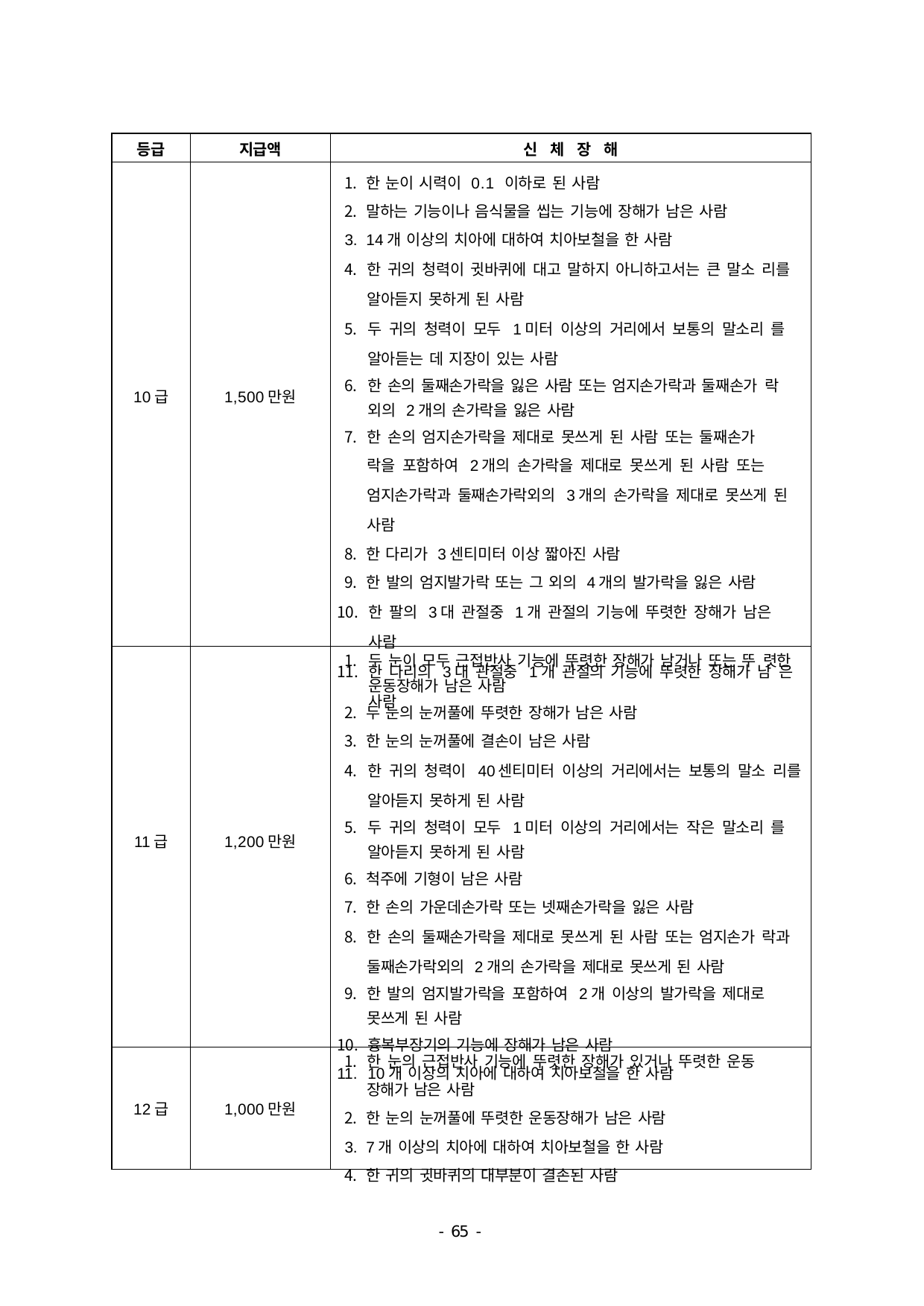

| 등급 | 지급액 | 신 체 장 해 |
| --- | --- | --- |
| 10급 | 1,500만원 | 한 눈이 시력이 0.1 이하로 된 사람 말하는 기능이나 음식물을 씹는 기능에 장해가 남은 사람 14개 이상의 치아에 대하여 치아보철을 한 사람 한 귀의 청력이 귓바퀴에 대고 말하지 아니하고서는 큰 말소 리를 알아듣지 못하게 된 사람 두 귀의 청력이 모두 1미터 이상의 거리에서 보통의 말소리 를 알아듣는 데 지장이 있는 사람 한 손의 둘째손가락을 잃은 사람 또는 엄지손가락과 둘째손가 락 외의 2개의 손가락을 잃은 사람 한 손의 엄지손가락을 제대로 못쓰게 된 사람 또는 둘째손가 락을 포함하여 2개의 손가락을 제대로 못쓰게 된 사람 또는 엄지손가락과 둘째손가락외의 3개의 손가락을 제대로 못쓰게 된 사람 한 다리가 3센티미터 이상 짧아진 사람 한 발의 엄지발가락 또는 그 외의 4개의 발가락을 잃은 사람 한 팔의 3대 관절중 1개 관절의 기능에 뚜렷한 장해가 남은 사람 한 다리의 3대 관절중 1개 관절의 기능에 뚜렷한 장해가 남 은 사람 |
| 11급 | 1,200만원 | 두 눈이 모두 근접반사 기능에 뚜렷한 장해가 남거나 또는 뚜 렷한 운동장해가 남은 사람 두 눈의 눈꺼풀에 뚜렷한 장해가 남은 사람 한 눈의 눈꺼풀에 결손이 남은 사람 한 귀의 청력이 40센티미터 이상의 거리에서는 보통의 말소 리를 알아듣지 못하게 된 사람 두 귀의 청력이 모두 1미터 이상의 거리에서는 작은 말소리 를 알아듣지 못하게 된 사람 척주에 기형이 남은 사람 한 손의 가운데손가락 또는 넷째손가락을 잃은 사람 한 손의 둘째손가락을 제대로 못쓰게 된 사람 또는 엄지손가 락과 둘째손가락외의 2개의 손가락을 제대로 못쓰게 된 사람 한 발의 엄지발가락을 포함하여 2개 이상의 발가락을 제대로 못쓰게 된 사람 흉복부장기의 기능에 장해가 남은 사람 10개 이상의 치아에 대하여 치아보철을 한 사람 |
| 12급 | 1,000만원 | 한 눈의 근접반사 기능에 뚜렷한 장해가 있거나 뚜렷한 운동 장해가 남은 사람 한 눈의 눈꺼풀에 뚜렷한 운동장해가 남은 사람 7개 이상의 치아에 대하여 치아보철을 한 사람 한 귀의 귓바퀴의 대부분이 결손된 사람 |
- 65 -